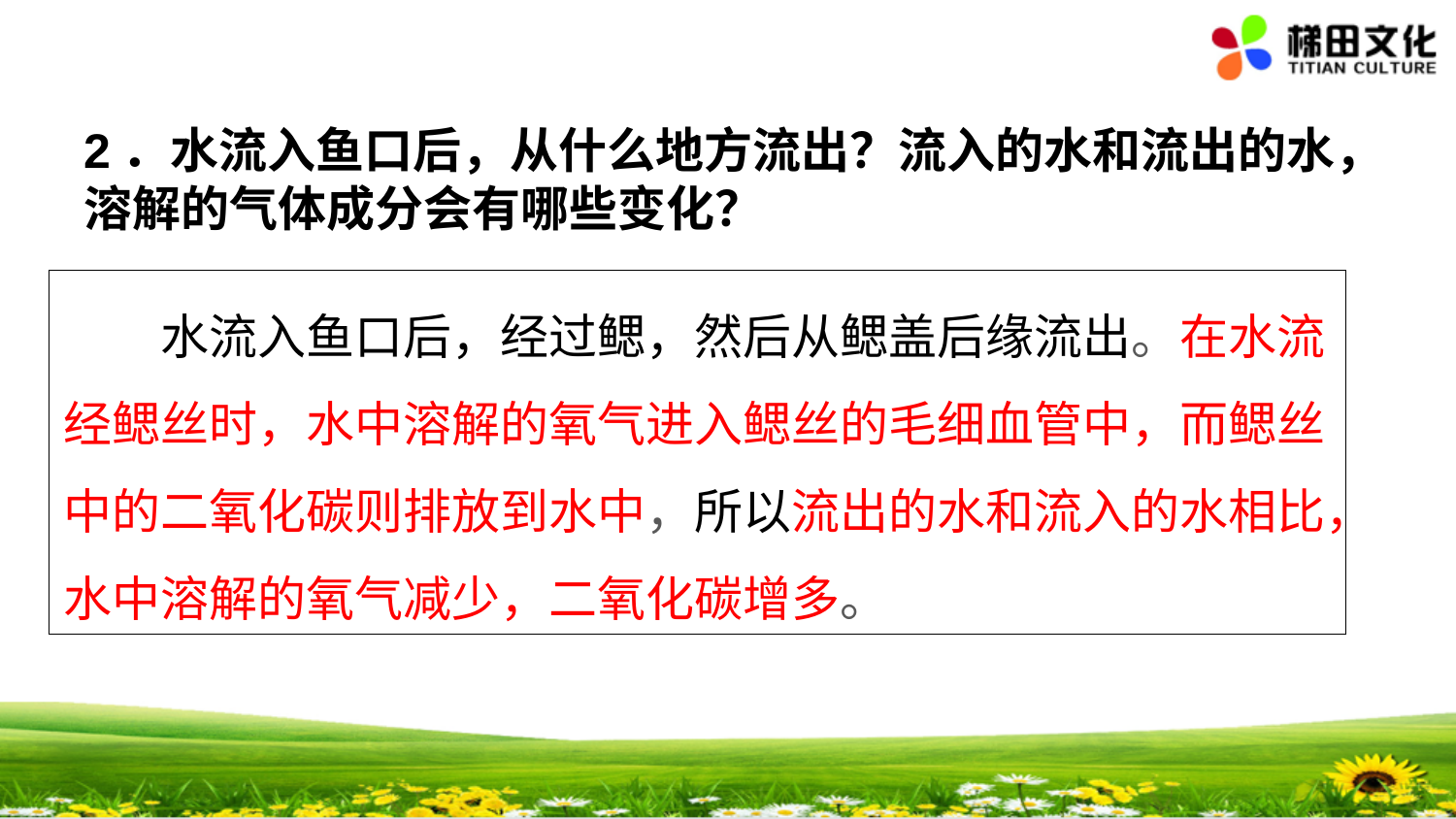

2．水流入鱼口后，从什么地方流出？流入的水和流出的水，溶解的气体成分会有哪些变化？
　　水流入鱼口后，经过鳃，然后从鳃盖后缘流出。在水流经鳃丝时，水中溶解的氧气进入鳃丝的毛细血管中，而鳃丝中的二氧化碳则排放到水中，所以流出的水和流入的水相比，水中溶解的氧气减少，二氧化碳增多。